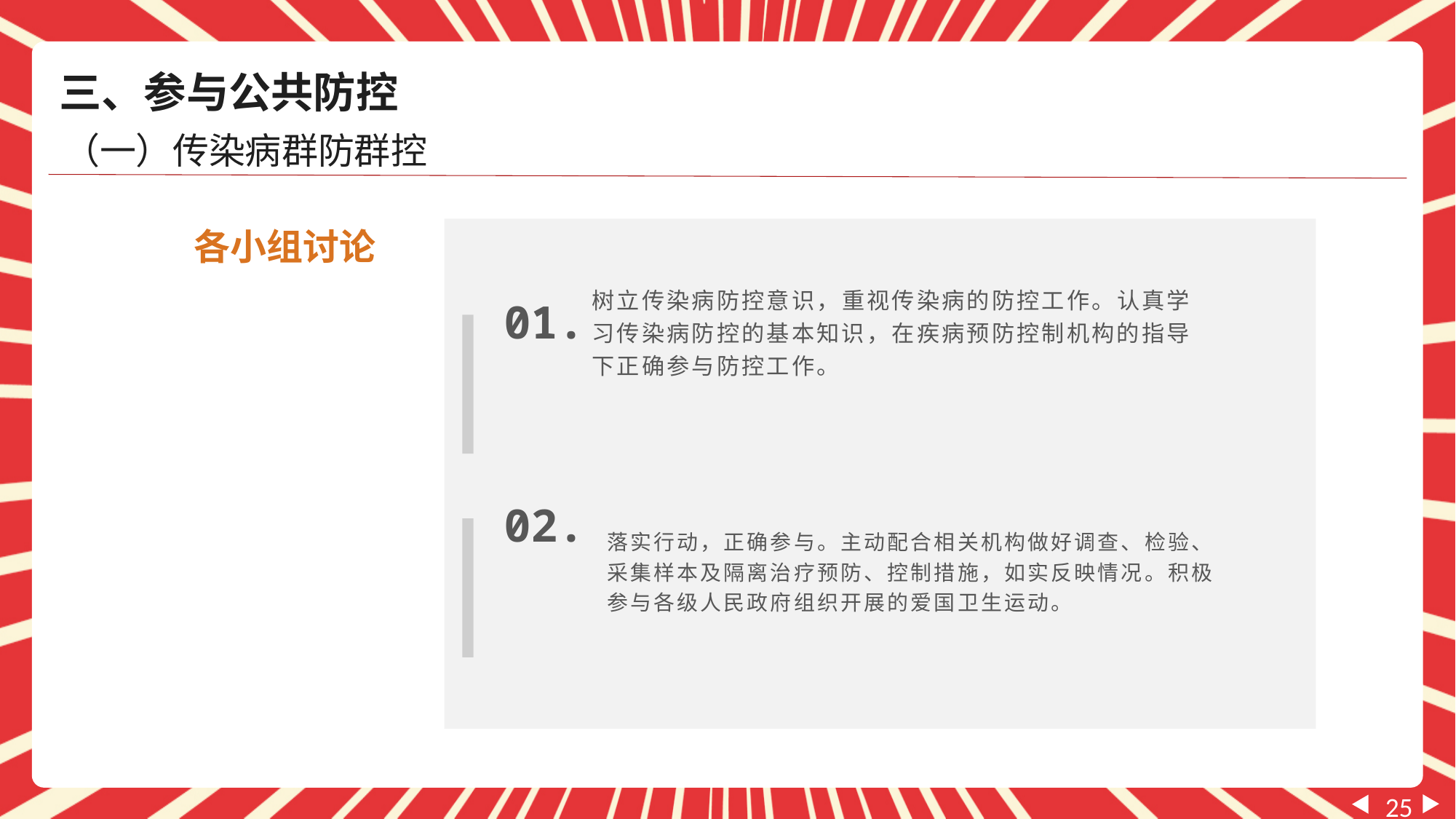

三、参与公共防控
（一）传染病群防群控
各小组讨论

01.
树立传染病防控意识，重视传染病的防控工作。认真学习传染病防控的基本知识，在疾病预防控制机构的指导下正确参与防控工作。

02.

落实行动，正确参与。主动配合相关机构做好调查、检验、采集样本及隔离治疗预防、控制措施，如实反映情况。积极参与各级人民政府组织开展的爱国卫生运动。